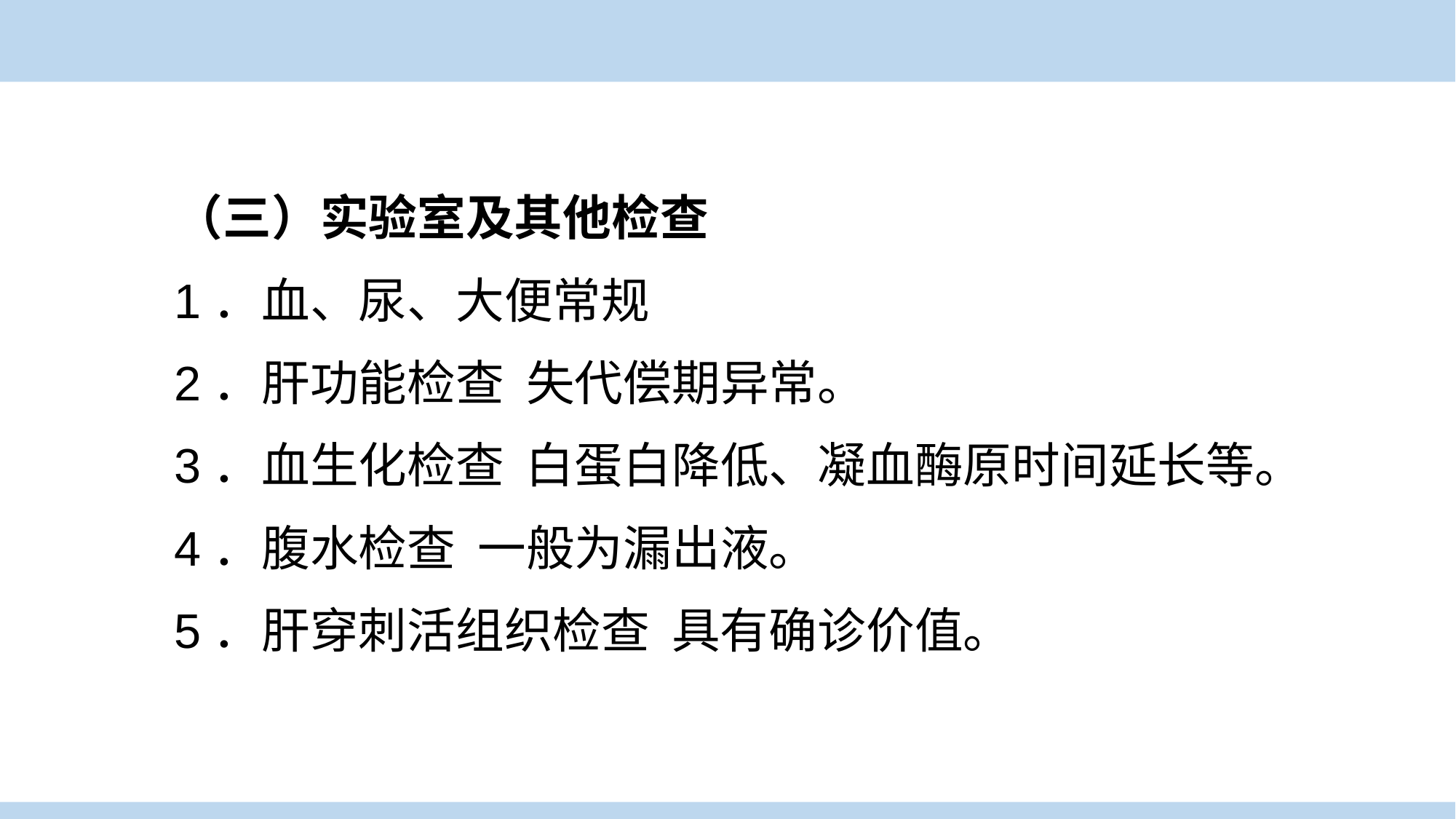

（三）实验室及其他检查
1．血、尿、大便常规
2．肝功能检查  失代偿期异常。
3．血生化检查  白蛋白降低、凝血酶原时间延长等。
4．腹水检查  一般为漏出液。
5．肝穿刺活组织检查  具有确诊价值。